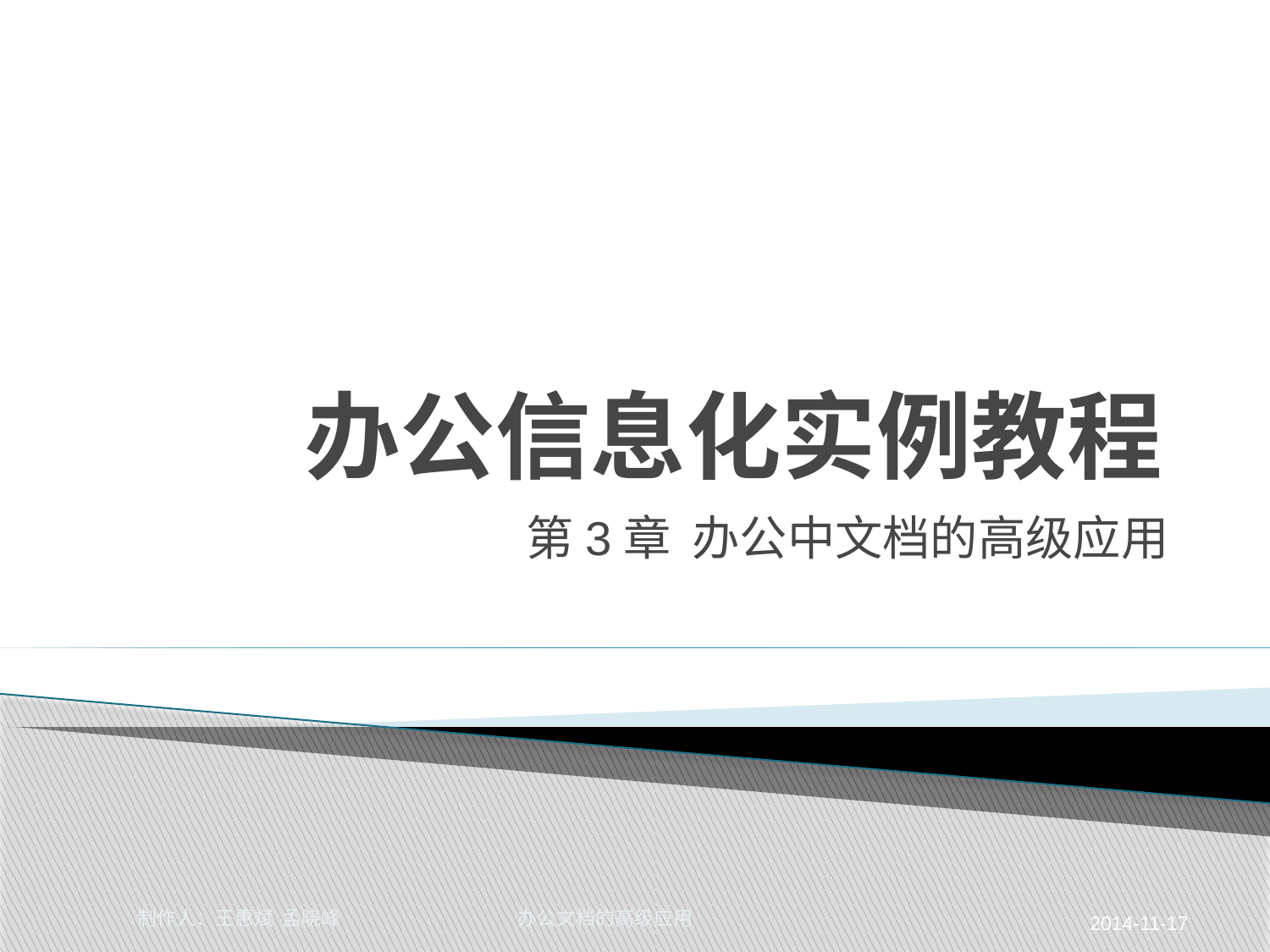

# 办公信息化实例教程
第3章  办公中文档的高级应用
制作人：王惠斌  孟晓峰                                        办公文档的高级应用
2014-11-17